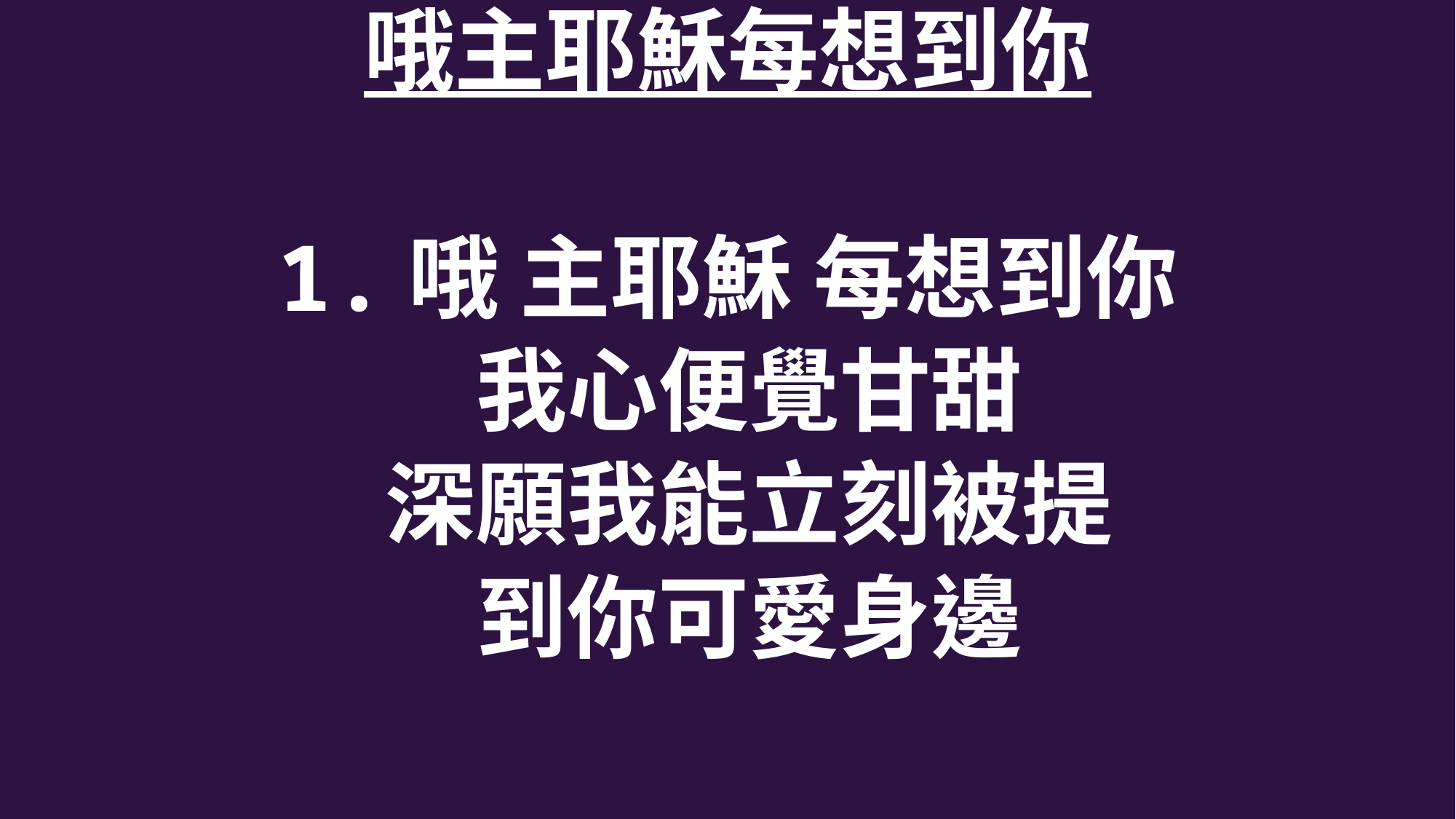

哦主耶穌每想到你

1.哦 主耶穌 每想到你
 我心便覺甘甜
 深願我能立刻被提
 到你可愛身邊